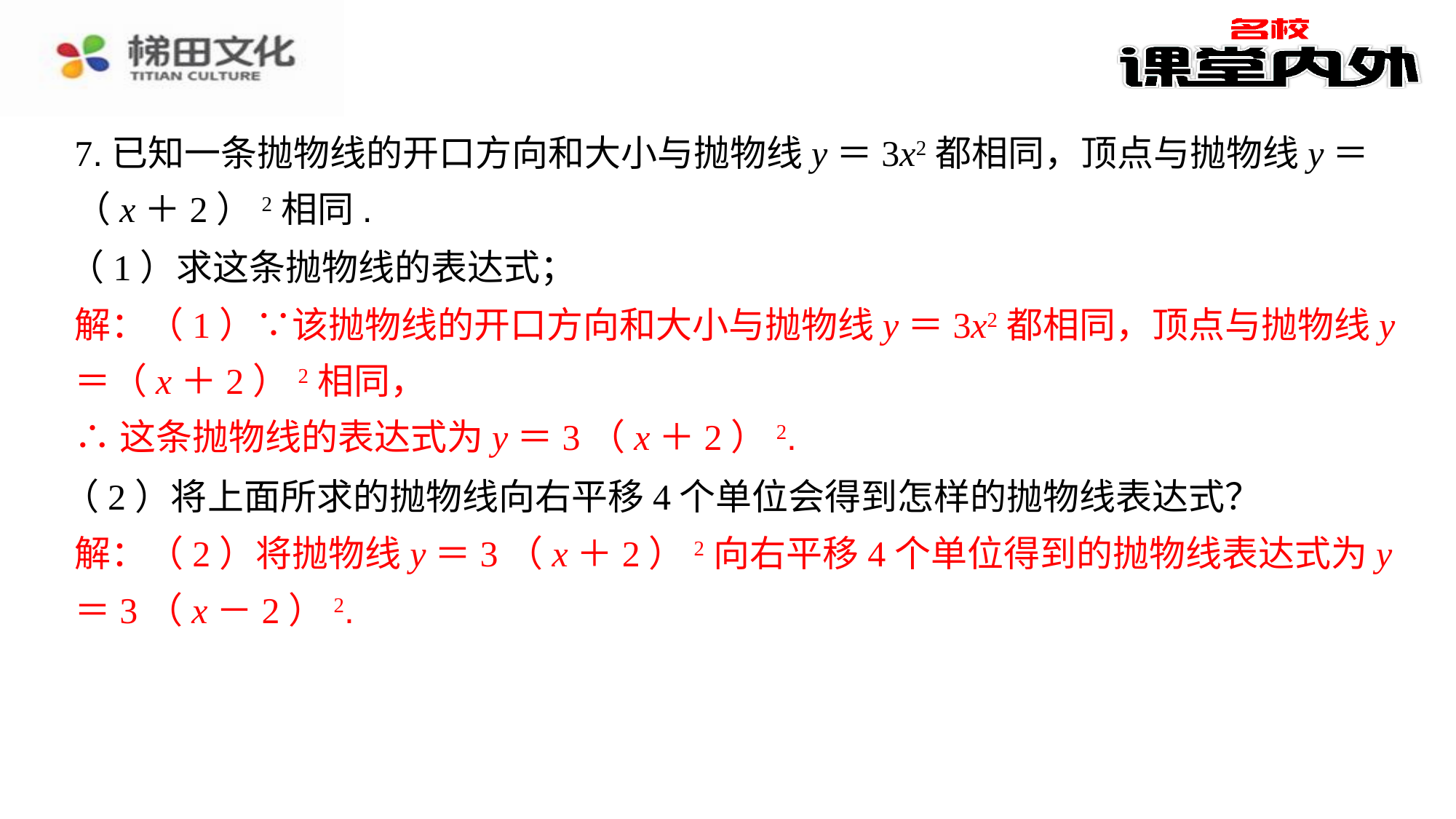

7.已知一条抛物线的开口方向和大小与抛物线y＝3x2都相同，顶点与抛物线y＝（x＋2）2相同.
（1）求这条抛物线的表达式；
解：（1）∵该抛物线的开口方向和大小与抛物线y＝3x2都相同，顶点与抛物线y＝（x＋2）2相同，
∴这条抛物线的表达式为y＝3（x＋2）2.
（2）将上面所求的抛物线向右平移4个单位会得到怎样的抛物线表达式？
解：（2）将抛物线y＝3（x＋2）2向右平移4个单位得到的抛物线表达式为y＝3（x－2）2.